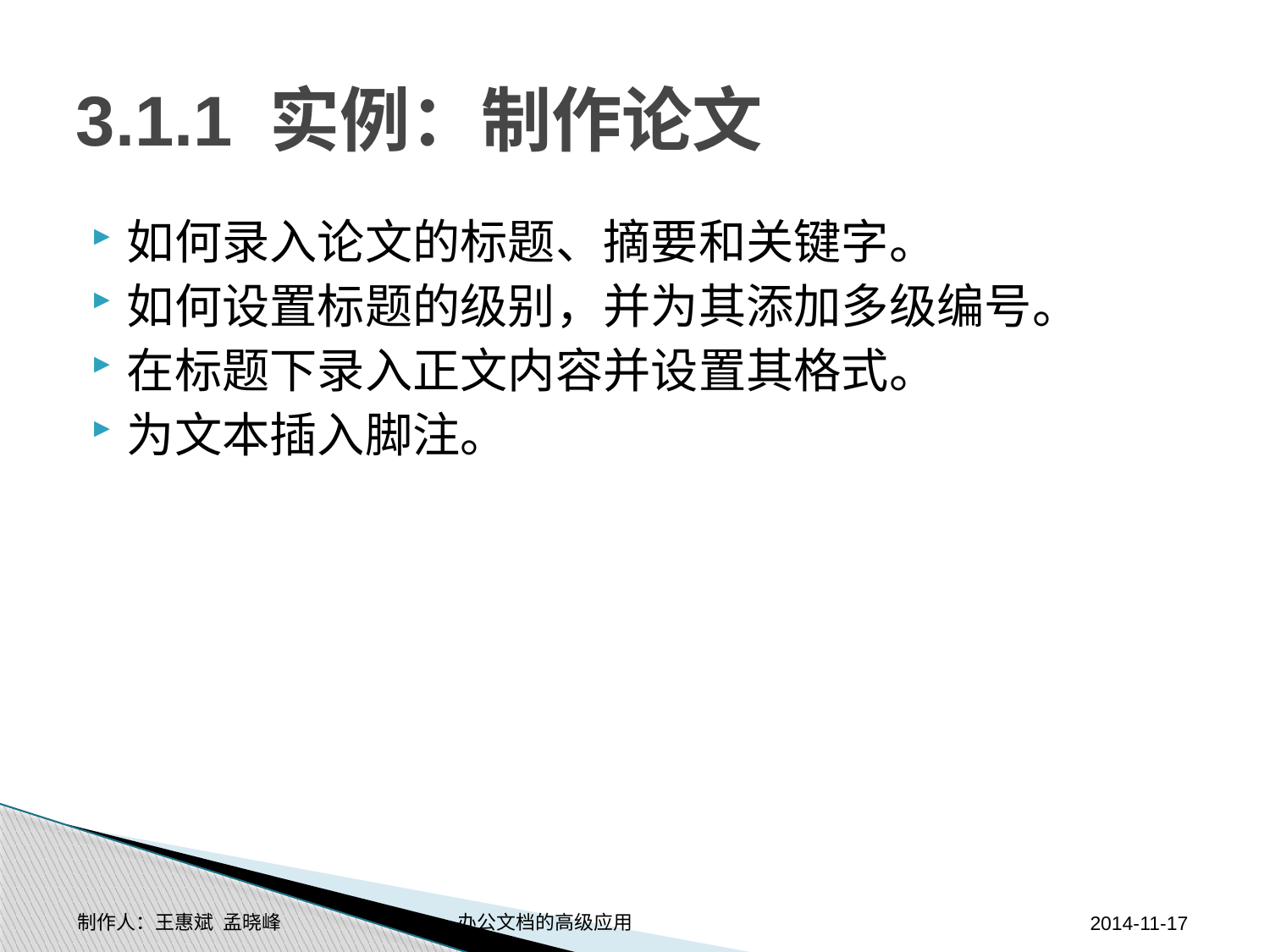

# 3.1.1 实例：制作论文
如何录入论文的标题、摘要和关键字。
如何设置标题的级别，并为其添加多级编号。
在标题下录入正文内容并设置其格式。
为文本插入脚注。
制作人：王惠斌  孟晓峰                                        办公文档的高级应用
2014-11-17